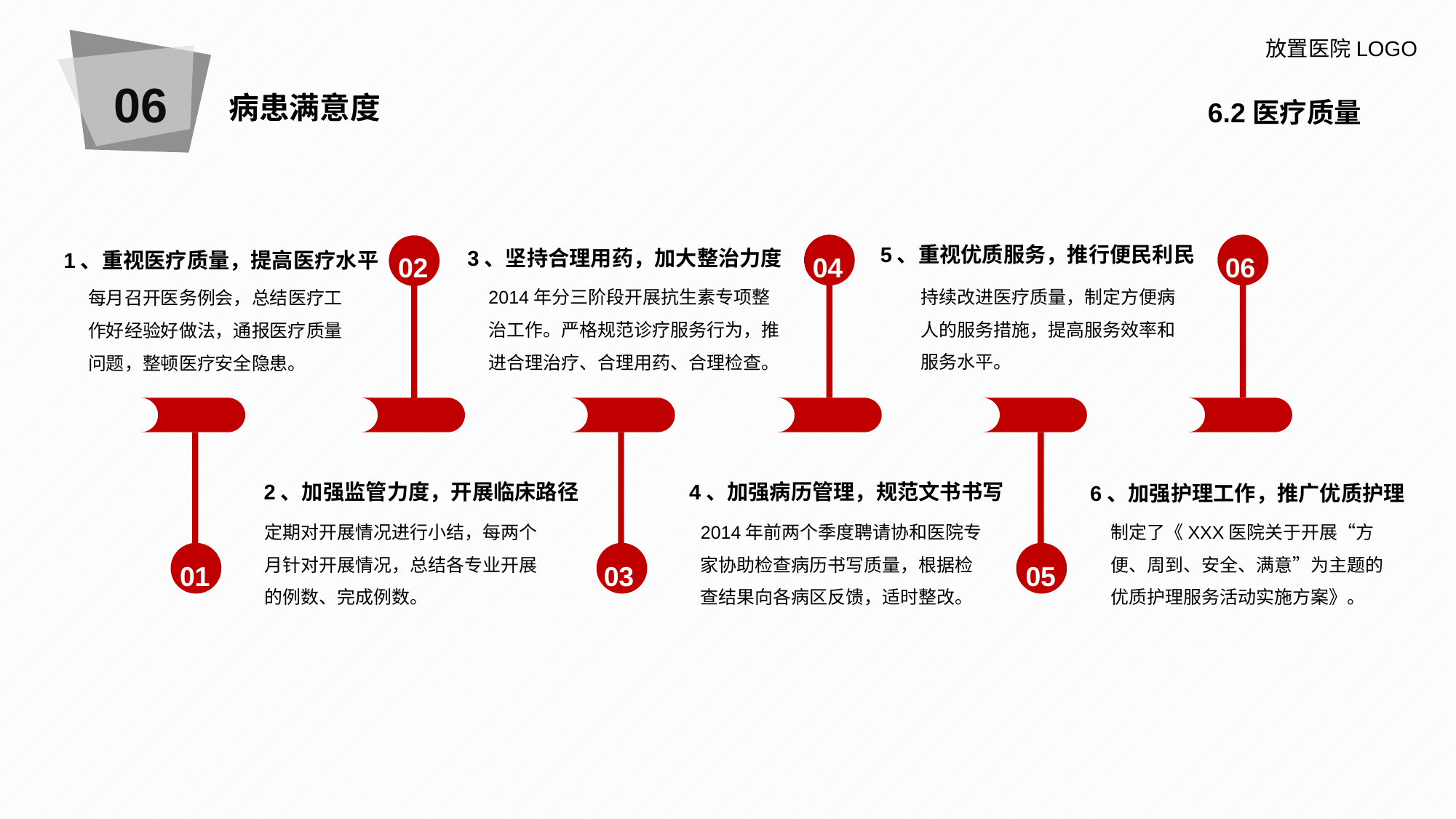

06
放置医院LOGO
病患满意度
6.2医疗质量
5、重视优质服务，推行便民利民
3、坚持合理用药，加大整治力度
02

04

06

1、重视医疗质量，提高医疗水平
持续改进医疗质量，制定方便病人的服务措施，提高服务效率和服务水平。
2014年分三阶段开展抗生素专项整治工作。严格规范诊疗服务行为，推进合理治疗、合理用药、合理检查。
每月召开医务例会，总结医疗工作好经验好做法，通报医疗质量问题，整顿医疗安全隐患。

01

03

05
4、加强病历管理，规范文书书写
2、加强监管力度，开展临床路径
6、加强护理工作，推广优质护理
定期对开展情况进行小结，每两个月针对开展情况，总结各专业开展的例数、完成例数。
2014年前两个季度聘请协和医院专家协助检查病历书写质量，根据检查结果向各病区反馈，适时整改。
制定了《XXX医院关于开展“方便、周到、安全、满意”为主题的优质护理服务活动实施方案》。